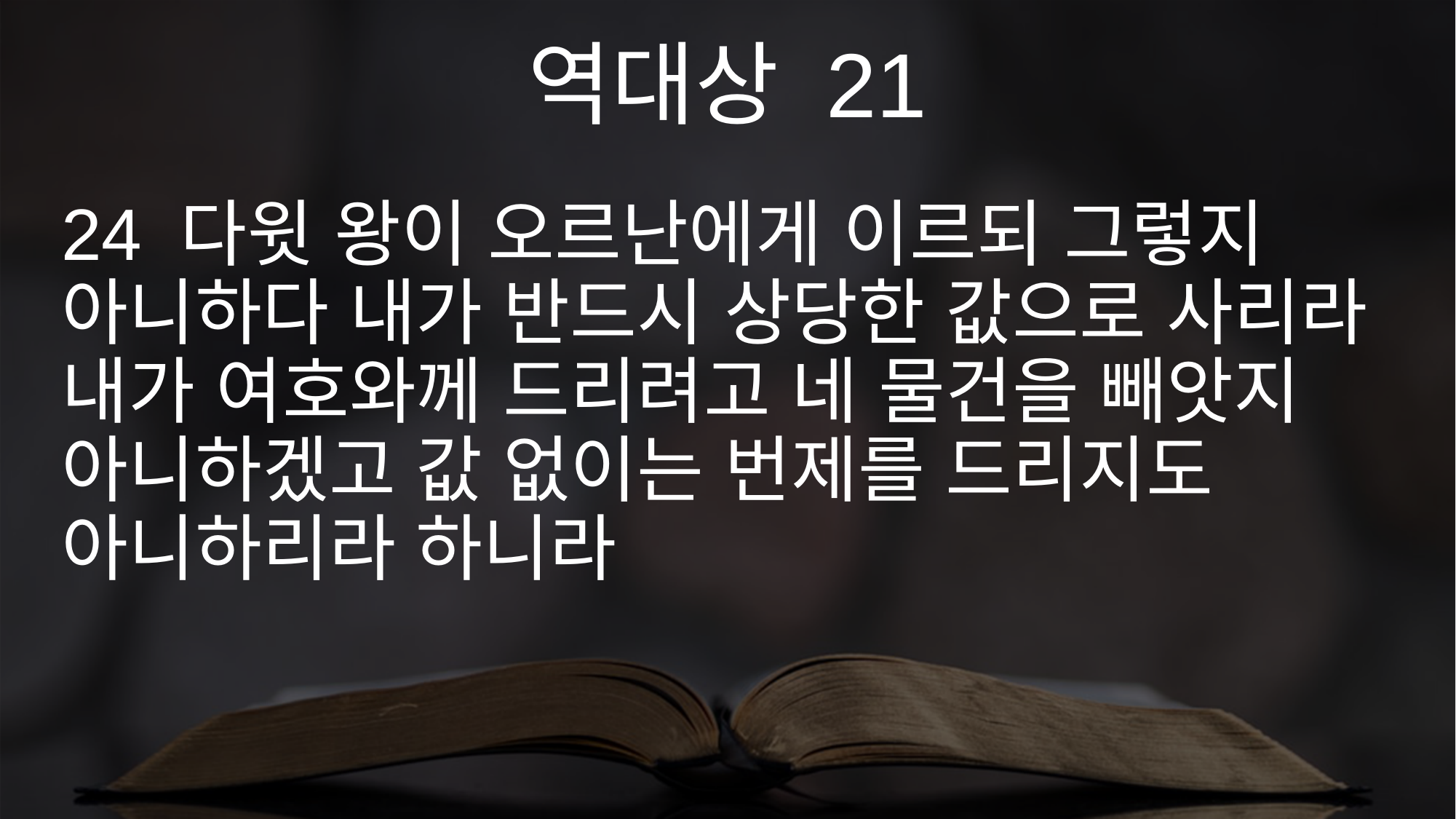

역대상 21
24 다윗 왕이 오르난에게 이르되 그렇지 아니하다 내가 반드시 상당한 값으로 사리라 내가 여호와께 드리려고 네 물건을 빼앗지 아니하겠고 값 없이는 번제를 드리지도 아니하리라 하니라